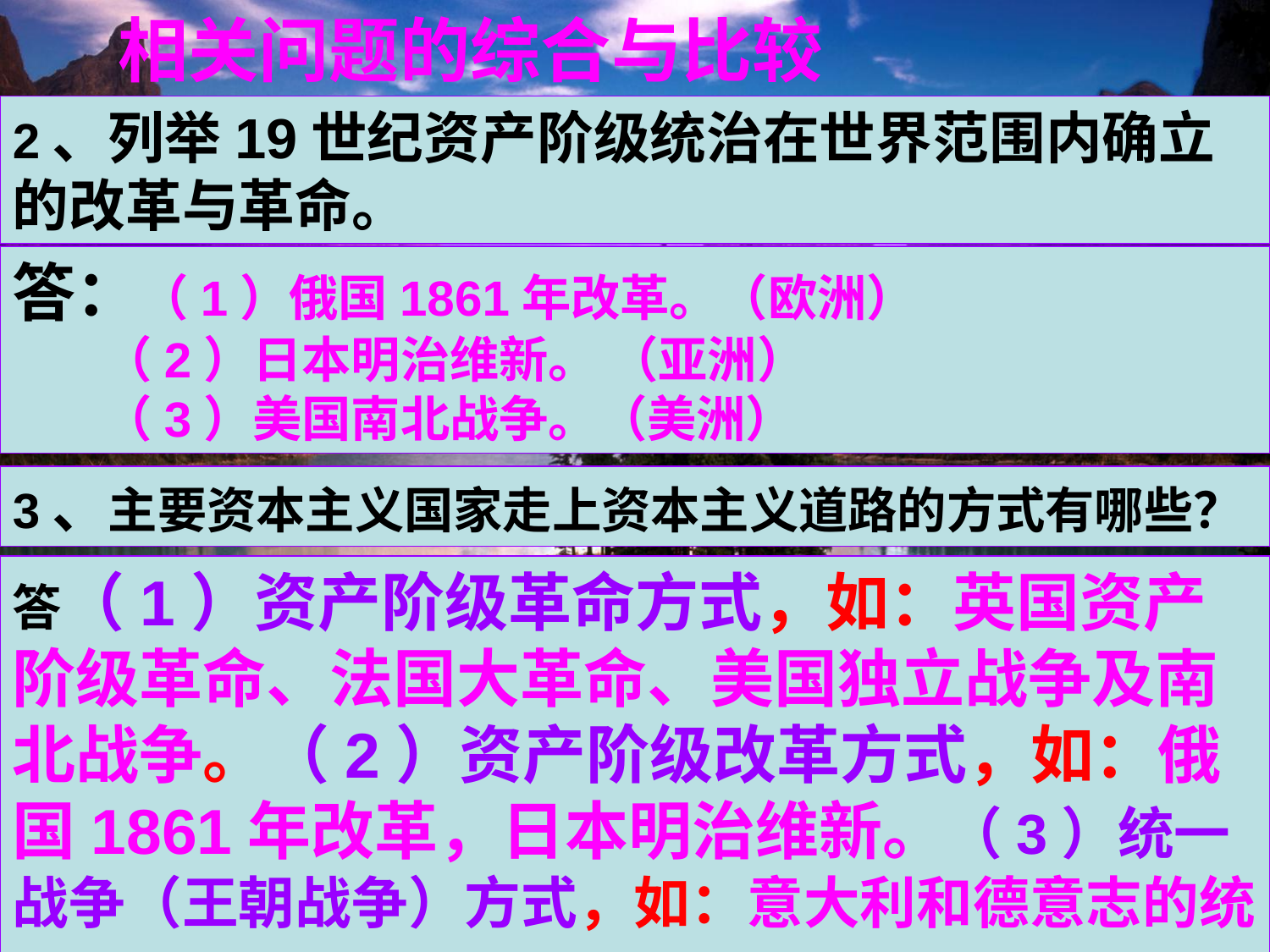

相关问题的综合与比较

2、列举19世纪资产阶级统治在世界范围内确立的改革与革命。
答：（1）俄国1861年改革。（欧洲）
       （2）日本明治维新。 （亚洲）
       （3）美国南北战争。（美洲）
3、主要资本主义国家走上资本主义道路的方式有哪些？
答（1）资产阶级革命方式，如：英国资产阶级革命、法国大革命、美国独立战争及南北战争。（2）资产阶级改革方式，如：俄国1861年改革，日本明治维新。（3）统一战争（王朝战争）方式，如：意大利和德意志的统一。